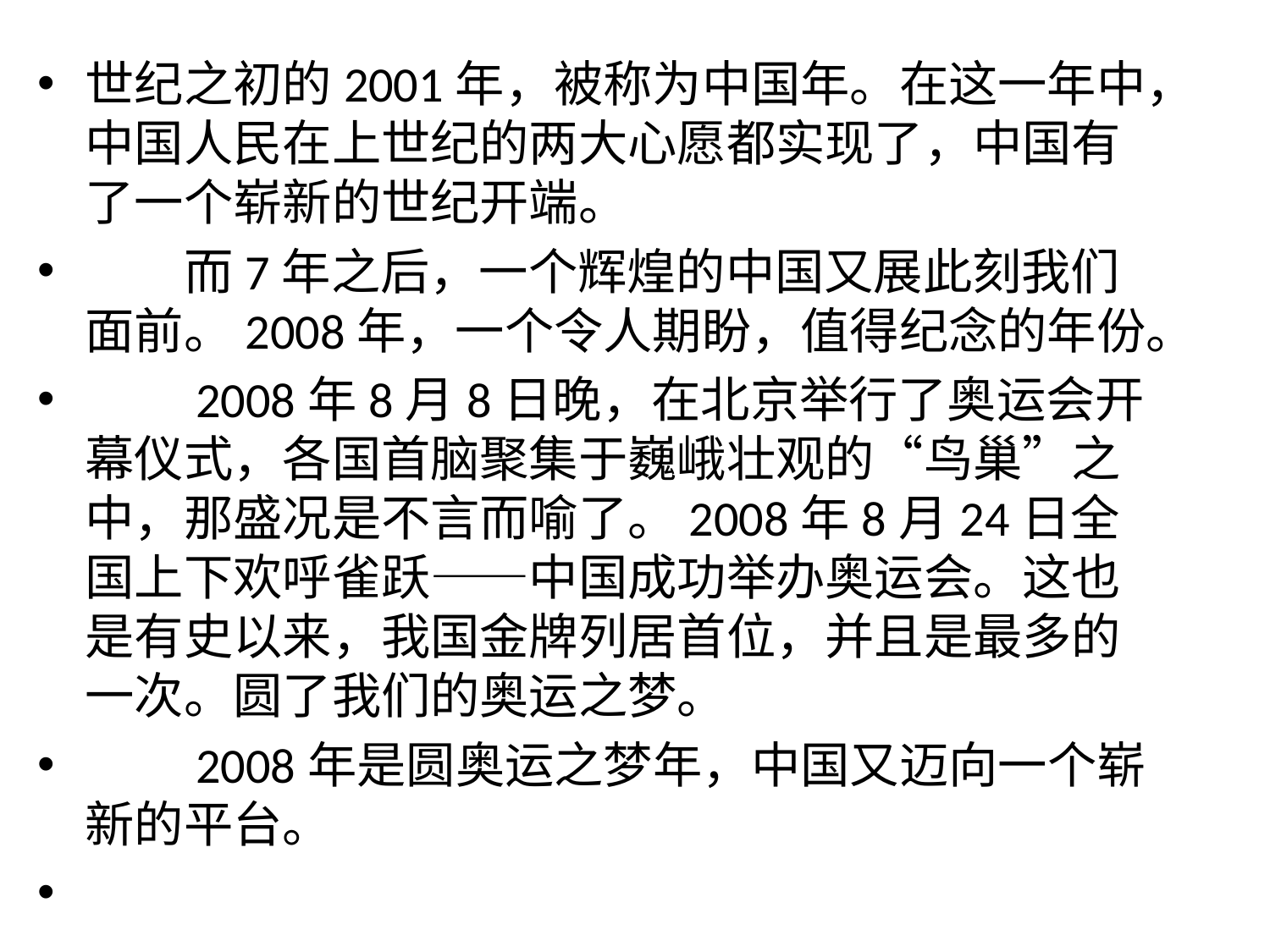

世纪之初的2001年，被称为中国年。在这一年中，中国人民在上世纪的两大心愿都实现了，中国有了一个崭新的世纪开端。
　　而7年之后，一个辉煌的中国又展此刻我们面前。2008年，一个令人期盼，值得纪念的年份。
　　2008年8月8日晚，在北京举行了奥运会开幕仪式，各国首脑聚集于巍峨壮观的“鸟巢”之中，那盛况是不言而喻了。2008年8月24日全国上下欢呼雀跃——中国成功举办奥运会。这也是有史以来，我国金牌列居首位，并且是最多的一次。圆了我们的奥运之梦。
　　2008年是圆奥运之梦年，中国又迈向一个崭新的平台。